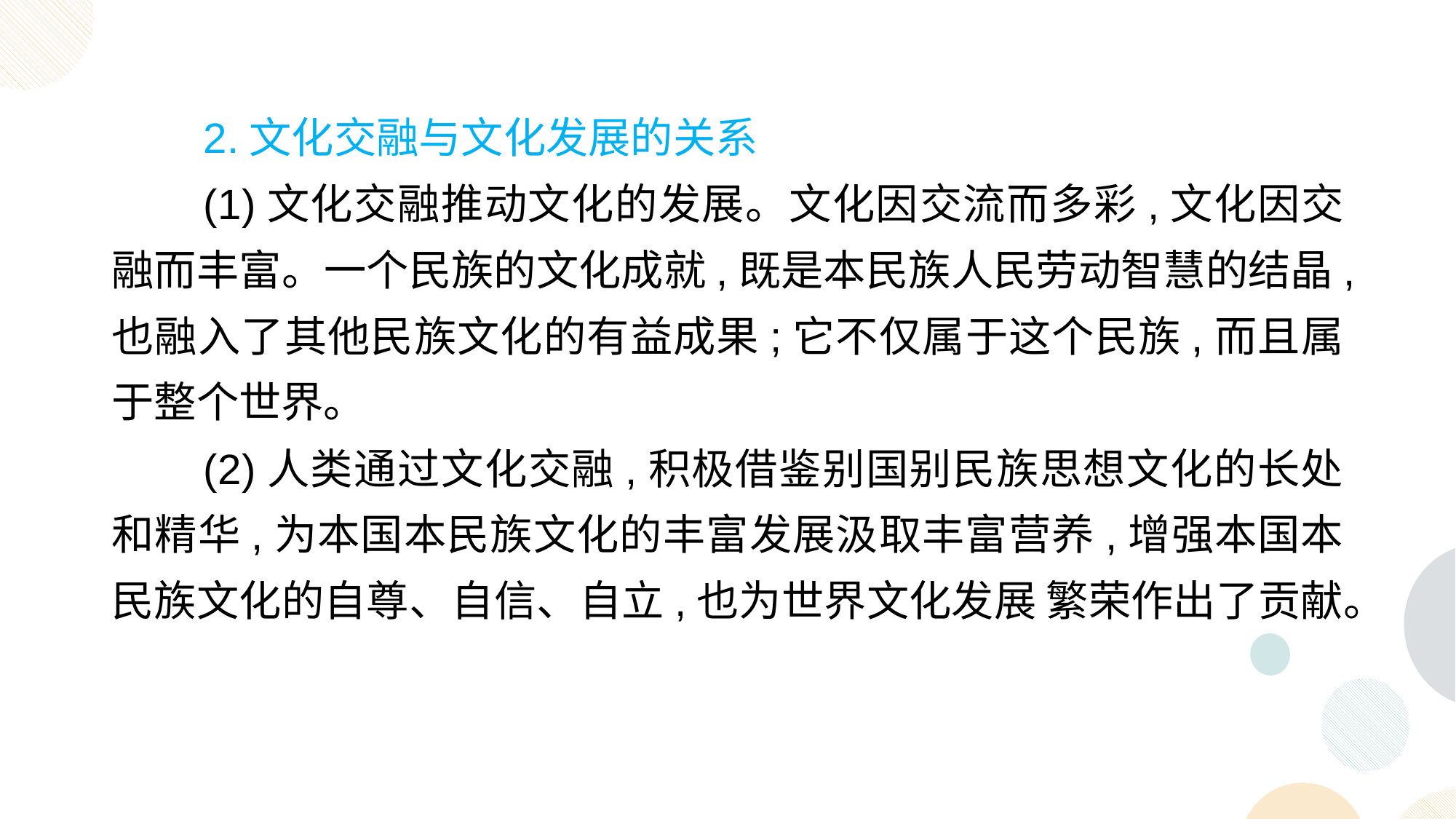

2.文化交融与文化发展的关系
(1)文化交融推动文化的发展。文化因交流而多彩,文化因交融而丰富。一个民族的文化成就,既是本民族人民劳动智慧的结晶,也融入了其他民族文化的有益成果;它不仅属于这个民族,而且属于整个世界。
(2)人类通过文化交融,积极借鉴别国别民族思想文化的长处和精华,为本国本民族文化的丰富发展汲取丰富营养,增强本国本民族文化的自尊、自信、自立,也为世界文化发展 繁荣作出了贡献。